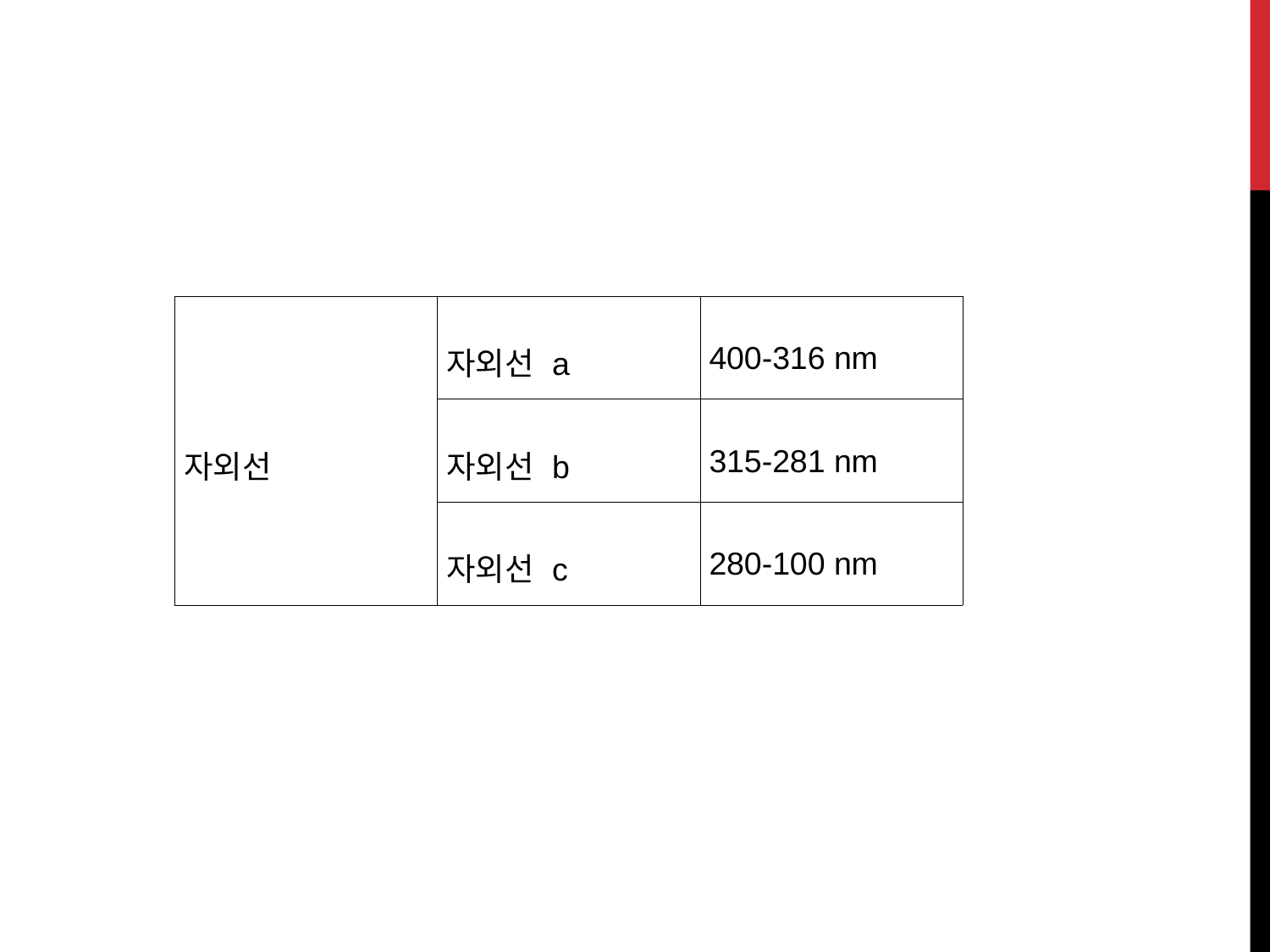

| 자외선 | 자외선 a | 400-316 nm |
| --- | --- | --- |
|  | 자외선 b | 315-281 nm |
|  | 자외선 c | 280-100 nm |